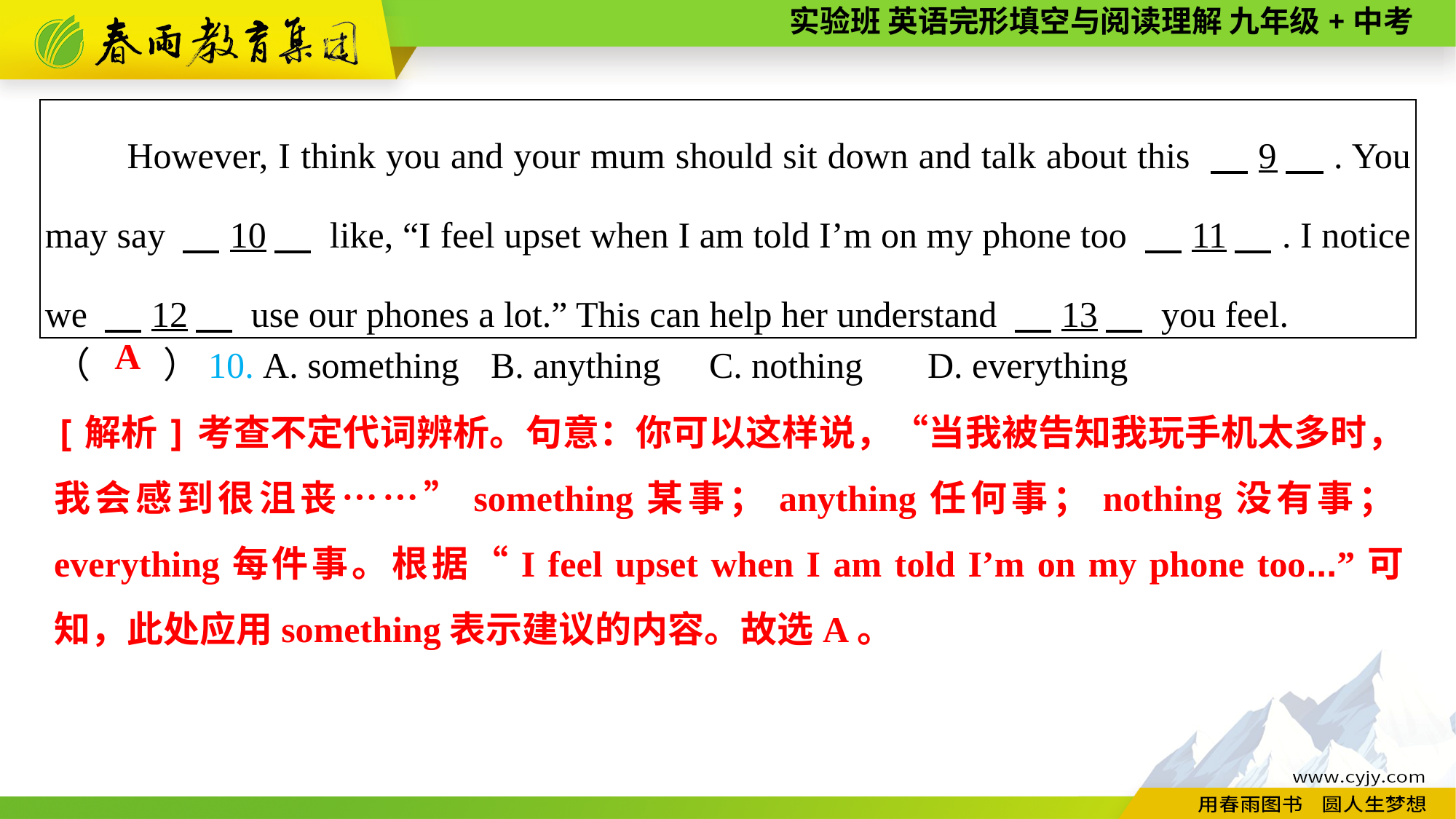

| However, I think you and your mum should sit down and talk about this 　9　. You may say 　10　 like, “I feel upset when I am told I’m on my phone too 　11　. I notice we 　12　 use our phones a lot.” This can help her understand 　13　 you feel. |
| --- |
（　　）10. A. something	B. anything	C. nothing	D. everything
A
[解析]考查不定代词辨析。句意：你可以这样说，“当我被告知我玩手机太多时，我会感到很沮丧……”something某事；anything任何事；nothing没有事；everything每件事。根据“I feel upset when I am told I’m on my phone too...”可知，此处应用something表示建议的内容。故选A。